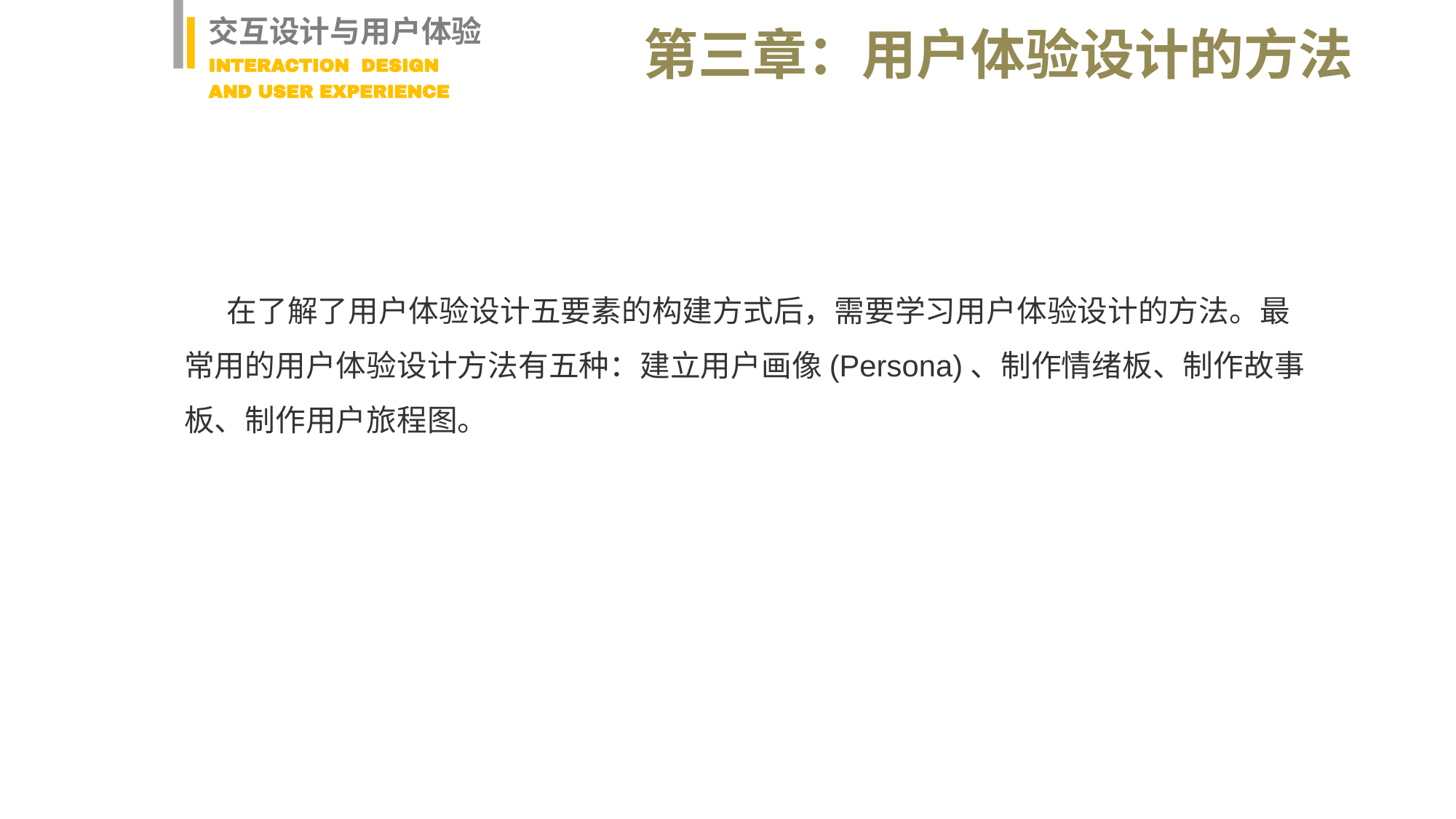

交互设计与用户体验
INTERACTION  DESIGN
AND USER EXPERIENCE
第三章：用户体验设计的方法

在了解了用户体验设计五要素的构建方式后，需要学习用户体验设计的方法。最常用的用户体验设计方法有五种：建立用户画像(Persona)、制作情绪板、制作故事板、制作用户旅程图。